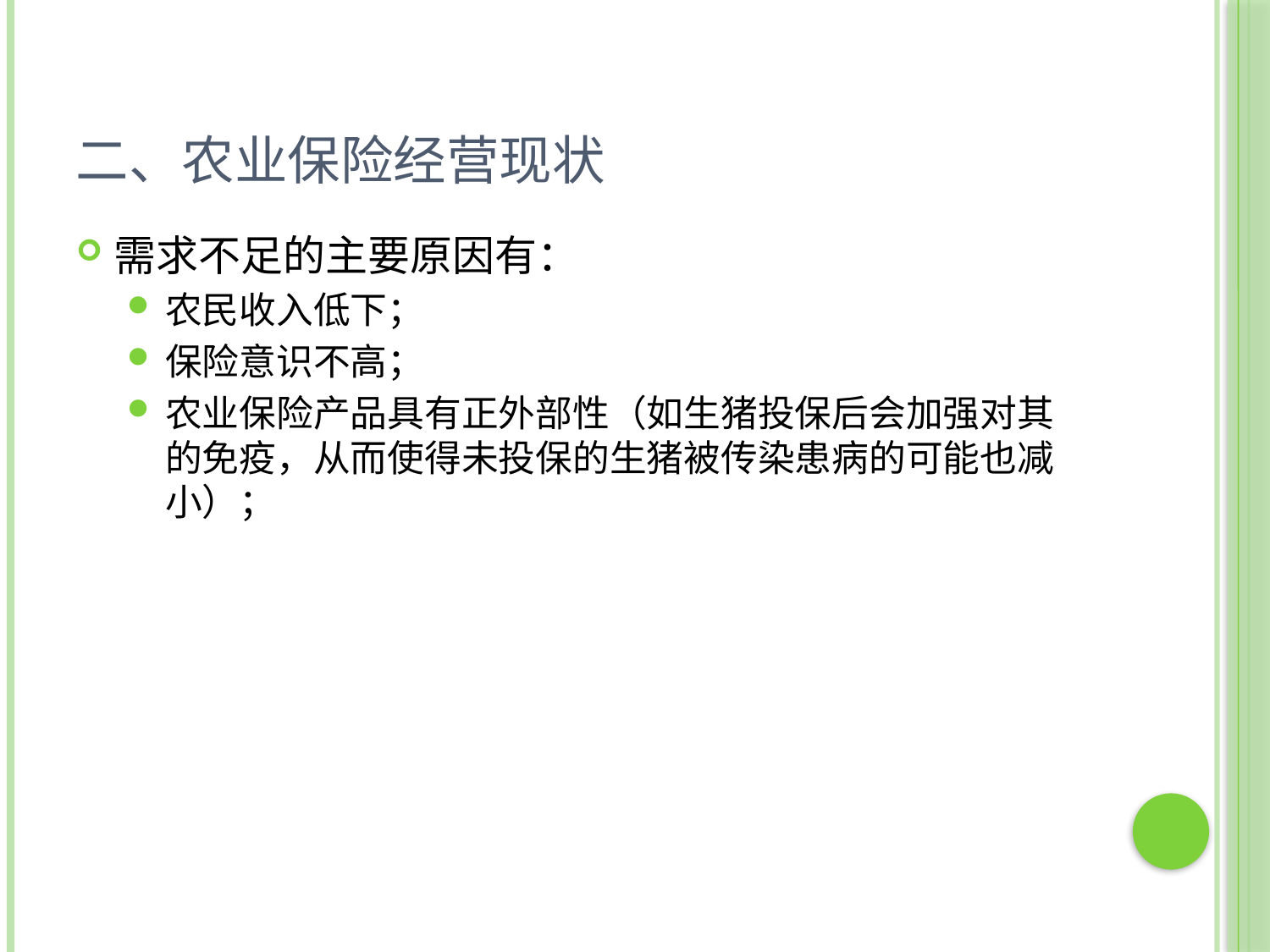

# 二、农业保险经营现状
需求不足的主要原因有：
农民收入低下；
保险意识不高；
农业保险产品具有正外部性（如生猪投保后会加强对其的免疫，从而使得未投保的生猪被传染患病的可能也减小）；